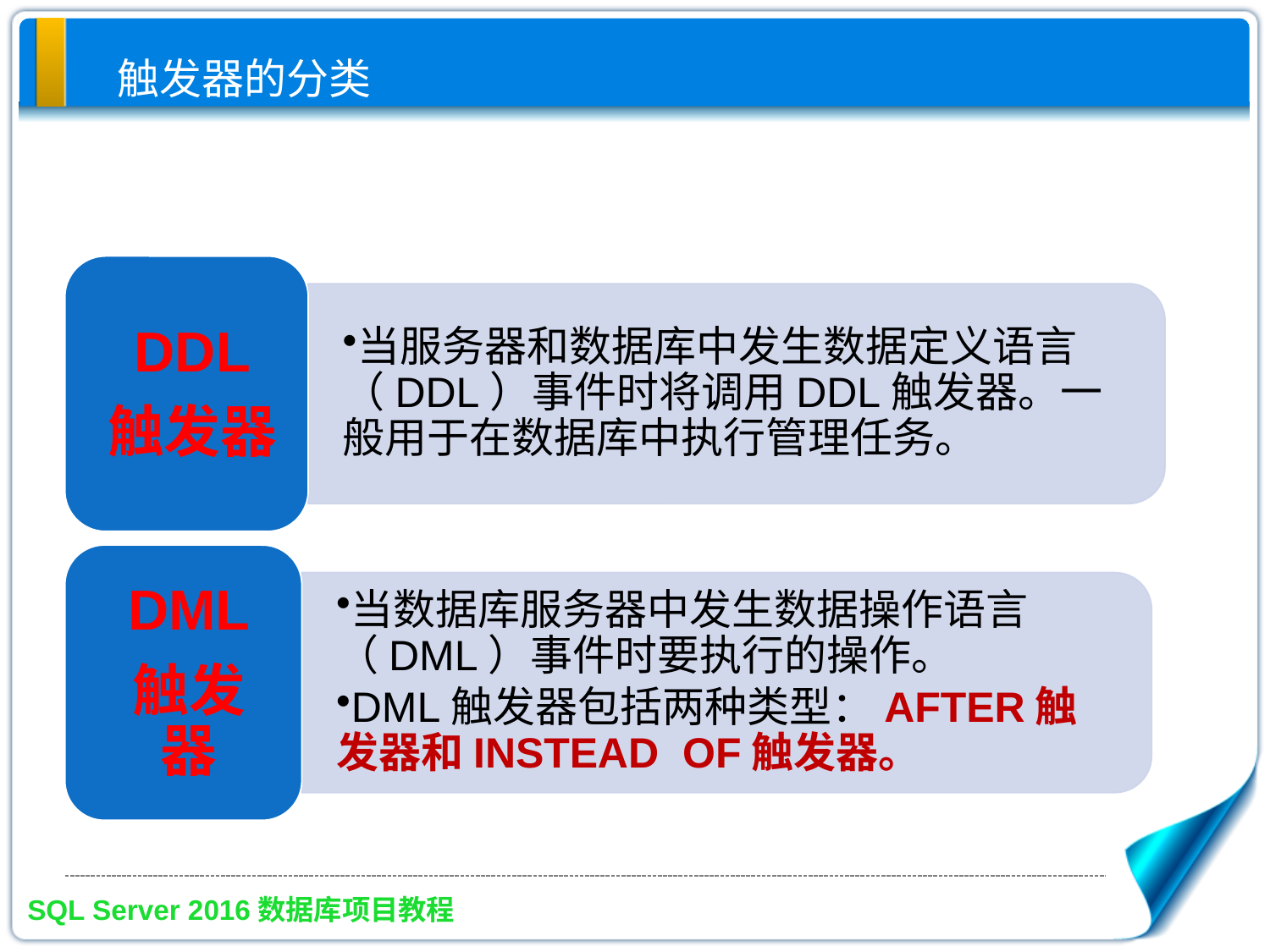

# 触发器的分类
当服务器和数据库中发生数据定义语言（DDL）事件时将调用DDL触发器。一般用于在数据库中执行管理任务。
DDL
触发器
当数据库服务器中发生数据操作语言（DML）事件时要执行的操作。
DML触发器包括两种类型：AFTER触发器和INSTEAD  OF触发器。
DML
触发器